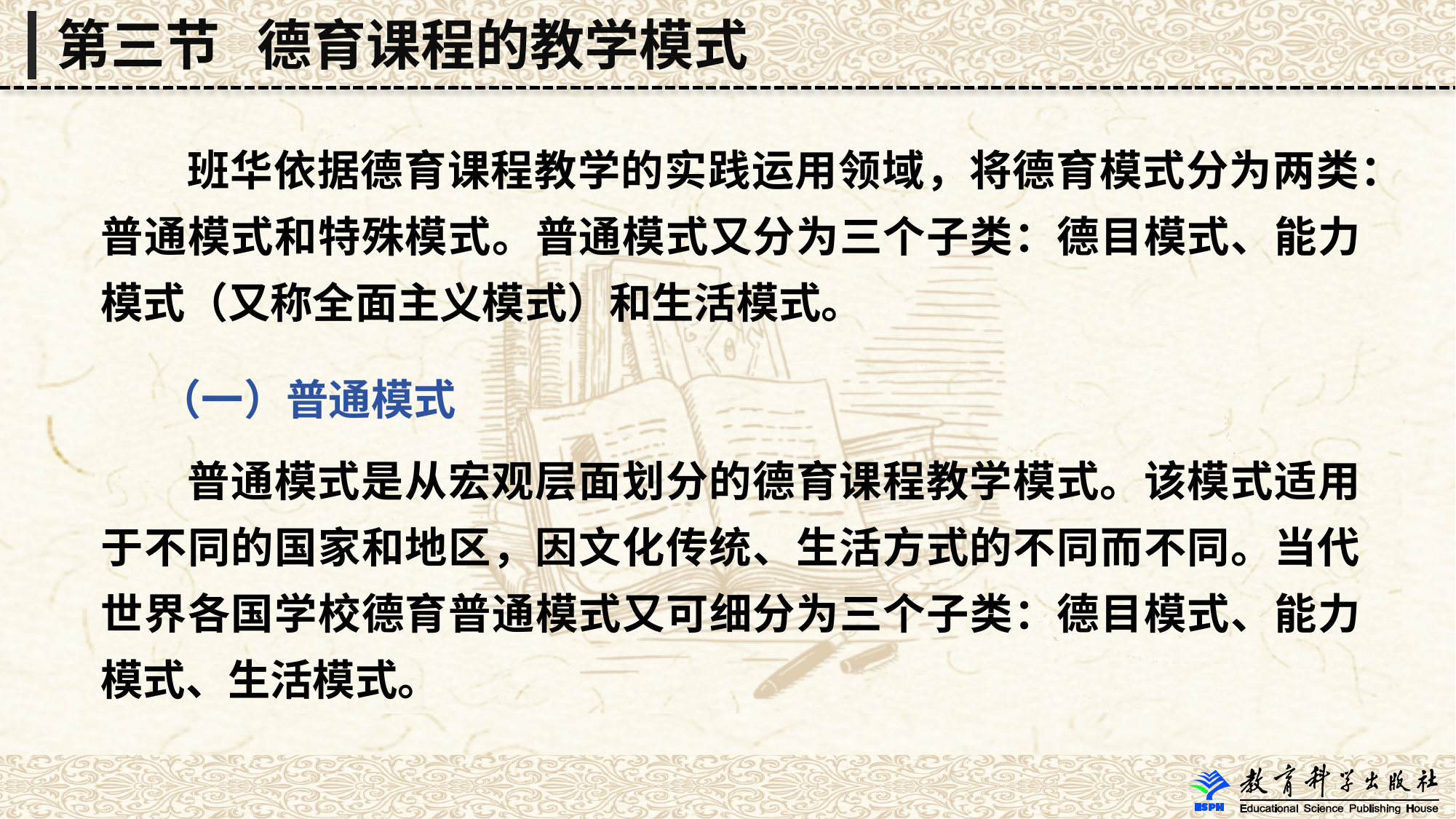

第三节   德育课程的教学模式
       班华依据德育课程教学的实践运用领域，将德育模式分为两类：普通模式和特殊模式。普通模式又分为三个子类：德目模式、能力模式（又称全面主义模式）和生活模式。

     （一）普通模式

       普通模式是从宏观层面划分的德育课程教学模式。该模式适用于不同的国家和地区，因文化传统、生活方式的不同而不同。当代世界各国学校德育普通模式又可细分为三个子类：德目模式、能力模式、生活模式。